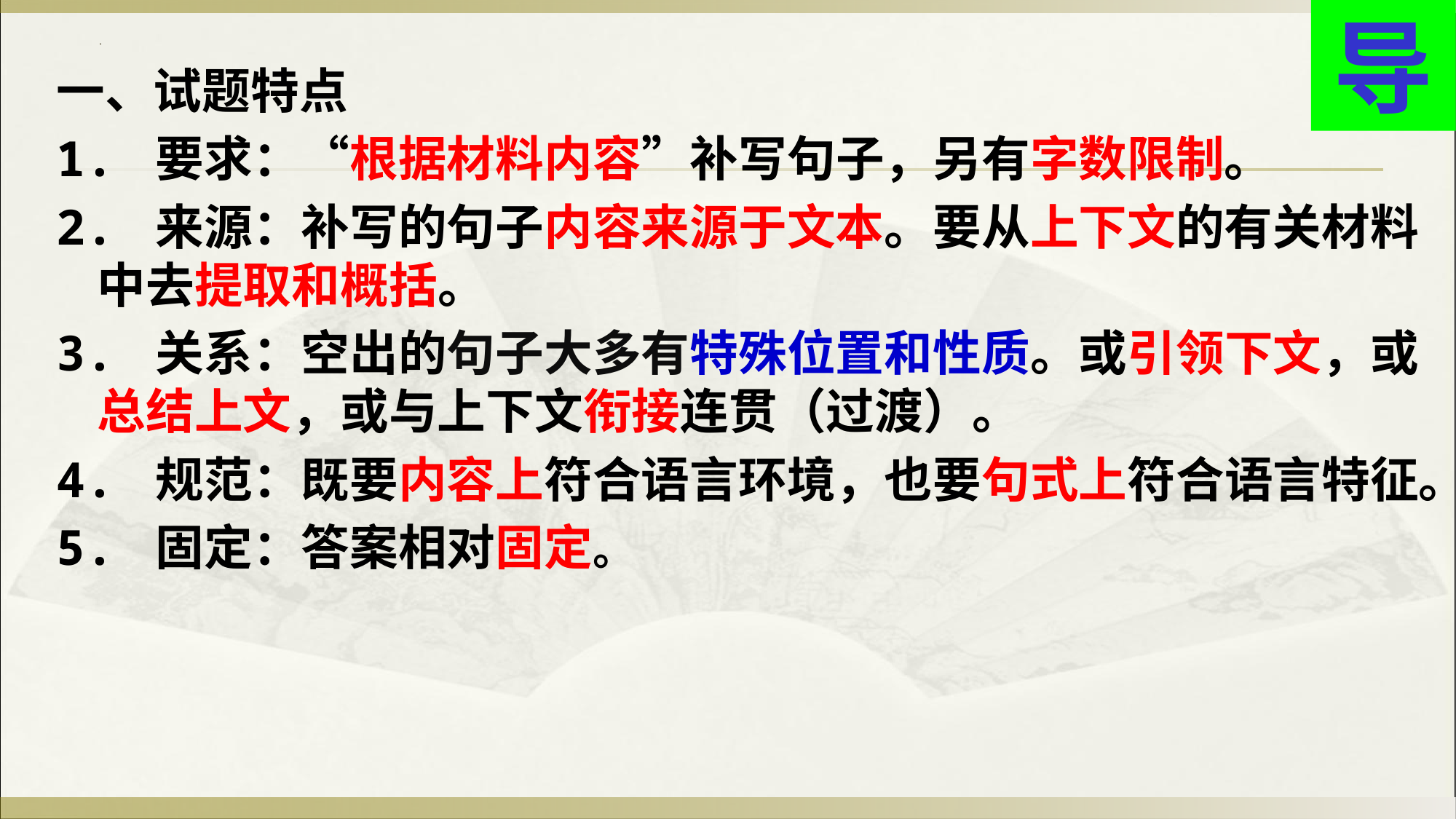

导
一、试题特点
1. 要求：“根据材料内容”补写句子，另有字数限制。
2. 来源：补写的句子内容来源于文本。要从上下文的有关材料中去提取和概括。
3. 关系：空出的句子大多有特殊位置和性质。或引领下文，或总结上文，或与上下文衔接连贯（过渡）。
4. 规范：既要内容上符合语言环境，也要句式上符合语言特征。
5. 固定：答案相对固定。